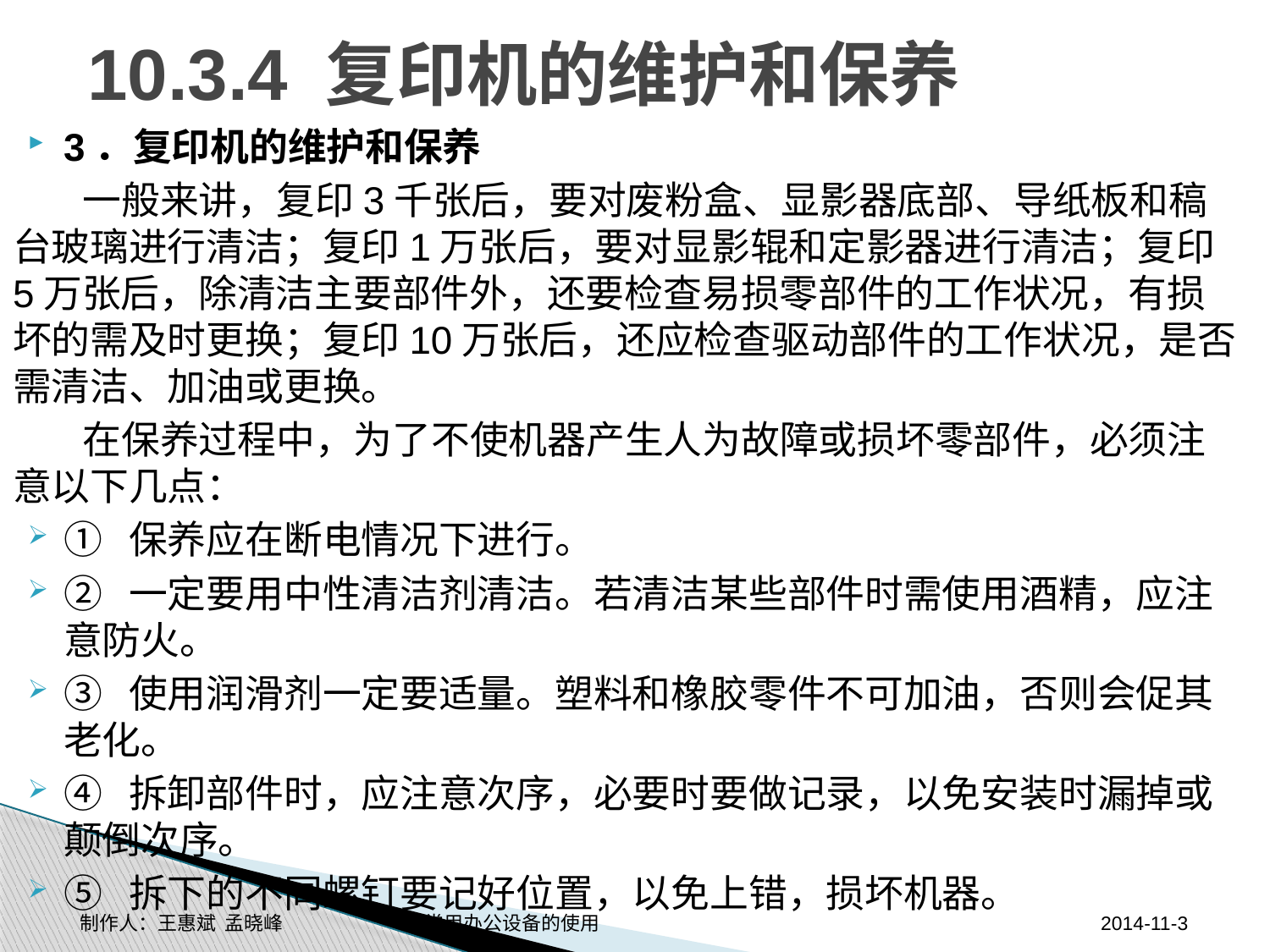

# 10.3.4 复印机的维护和保养
3．复印机的维护和保养
       一般来讲，复印3千张后，要对废粉盒、显影器底部、导纸板和稿台玻璃进行清洁；复印1万张后，要对显影辊和定影器进行清洁；复印5万张后，除清洁主要部件外，还要检查易损零部件的工作状况，有损坏的需及时更换；复印10万张后，还应检查驱动部件的工作状况，是否需清洁、加油或更换。
       在保养过程中，为了不使机器产生人为故障或损坏零部件，必须注意以下几点：
①  保养应在断电情况下进行。
②  一定要用中性清洁剂清洁。若清洁某些部件时需使用酒精，应注意防火。
③  使用润滑剂一定要适量。塑料和橡胶零件不可加油，否则会促其老化。
④  拆卸部件时，应注意次序，必要时要做记录，以免安装时漏掉或颠倒次序。
⑤  拆下的不同螺钉要记好位置，以免上错，损坏机器。

制作人：王惠斌  孟晓峰                                常用办公设备的使用
2014-11-3